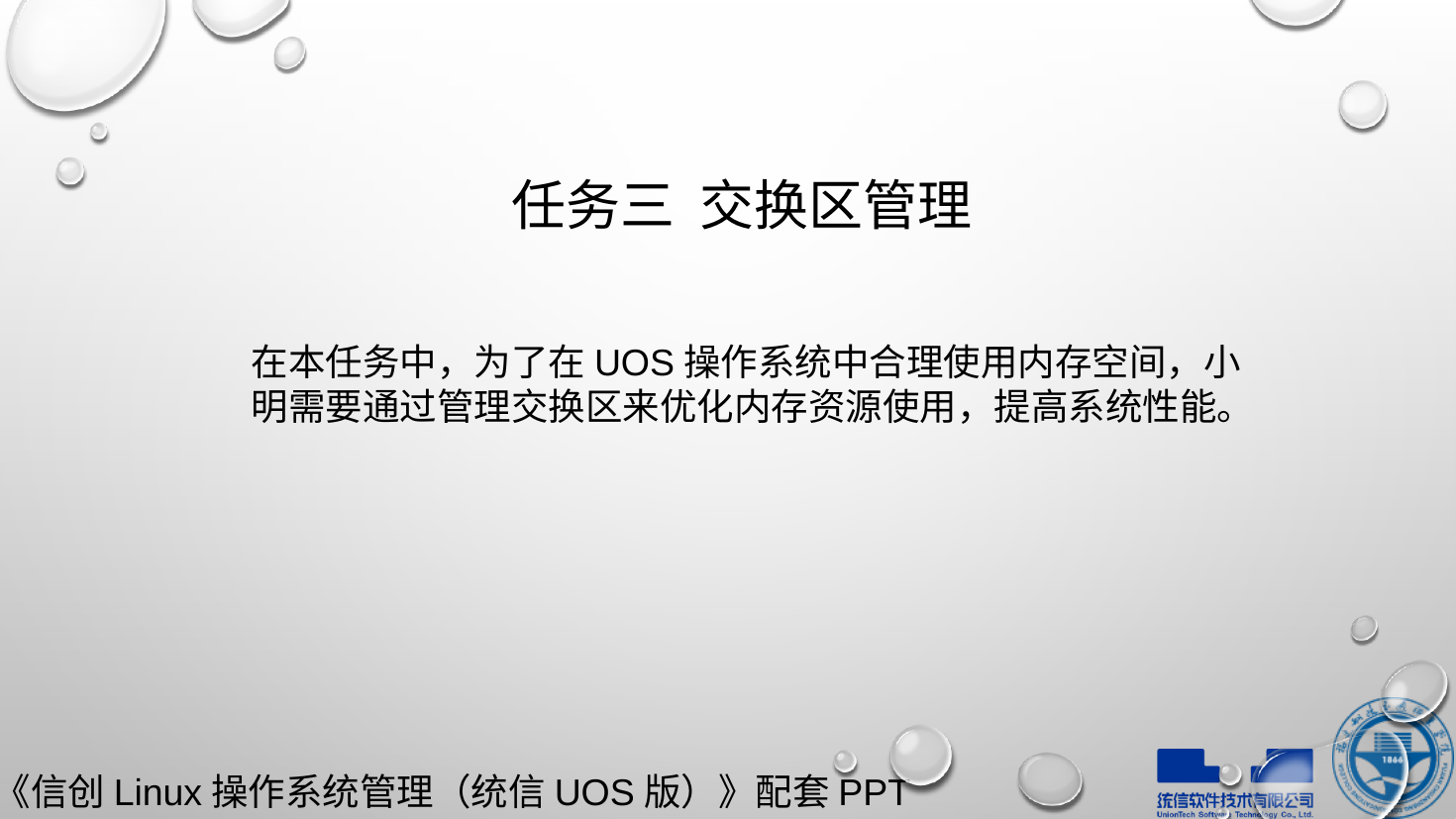

# 任务三  交换区管理
在本任务中，为了在UOS操作系统中合理使用内存空间，小明需要通过管理交换区来优化内存资源使用，提高系统性能。